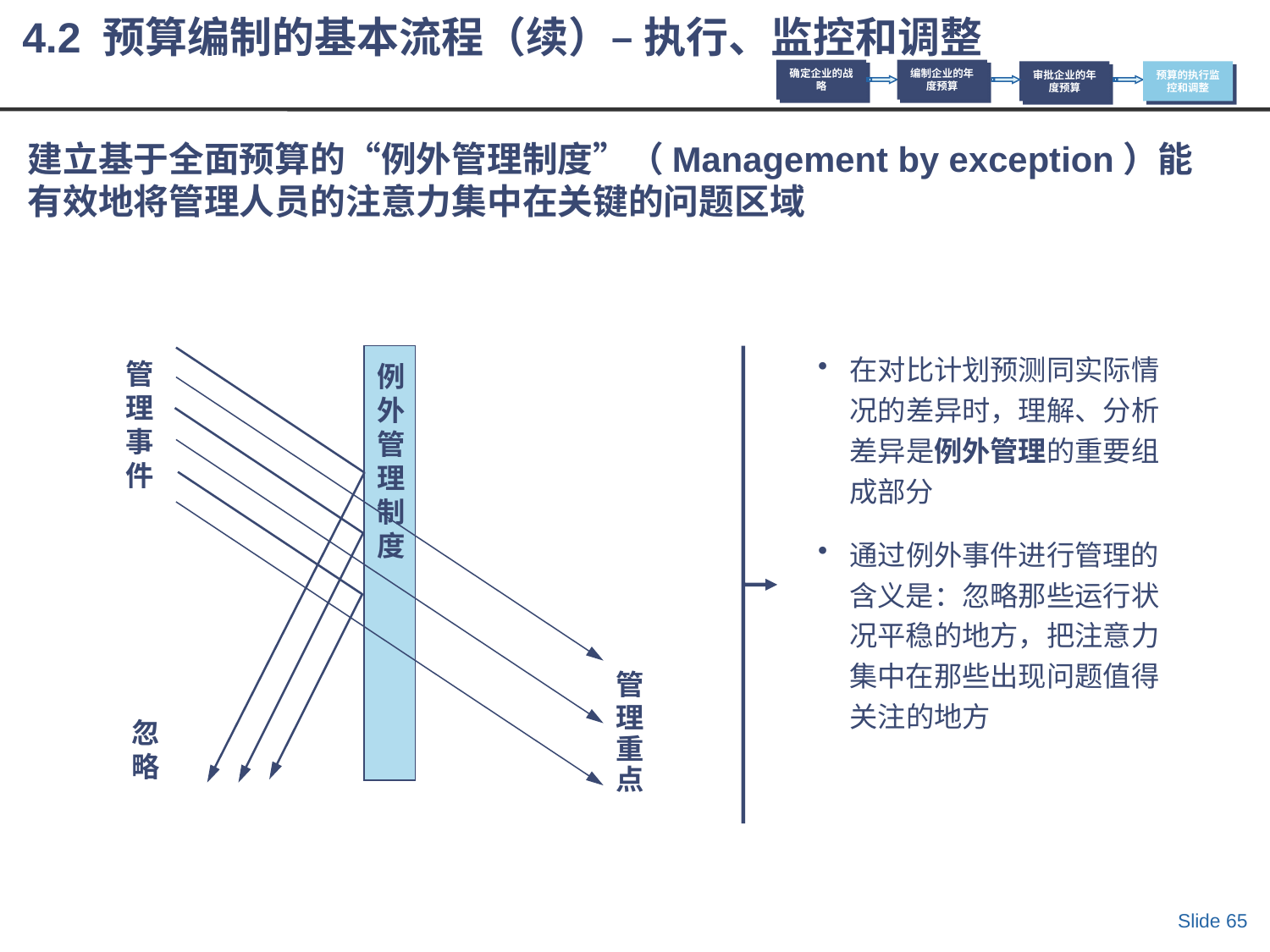

4.2 预算编制的基本流程（续）– 执行、监控和调整
确定企业的战略
编制企业的年度预算
审批企业的年度预算
预算的执行监控和调整

# 建立基于全面预算的“例外管理制度”（Management by exception）能有效地将管理人员的注意力集中在关键的问题区域
   管理事件
   例外管理制度

管
理
重
点
忽略

在对比计划预测同实际情况的差异时，理解、分析差异是例外管理的重要组成部分
通过例外事件进行管理的含义是：忽略那些运行状况平稳的地方，把注意力集中在那些出现问题值得关注的地方
Slide 65